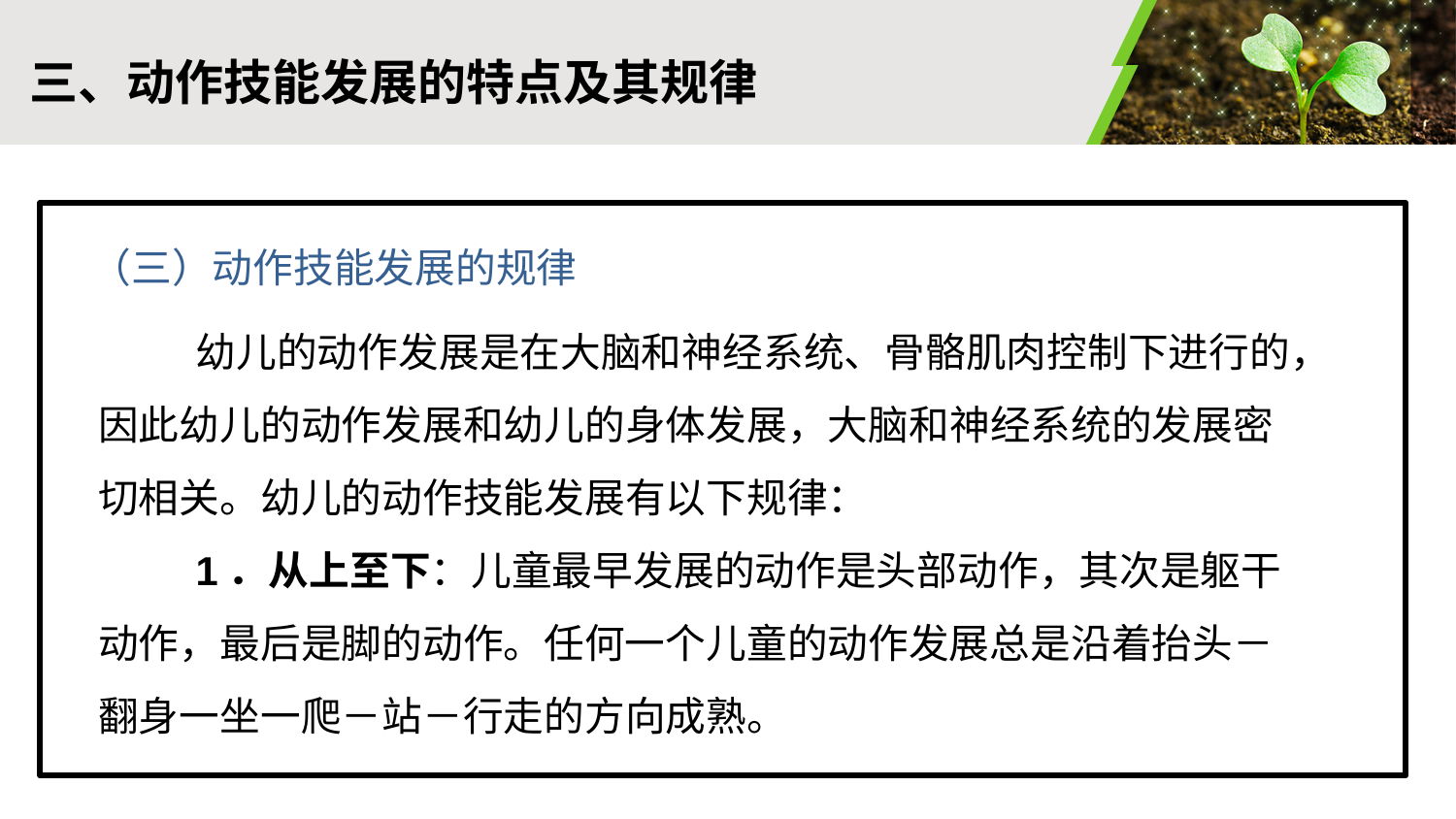

#
三、动作技能发展的特点及其规律

（三）动作技能发展的规律
幼儿的动作发展是在大脑和神经系统、骨骼肌肉控制下进行的，因此幼儿的动作发展和幼儿的身体发展，大脑和神经系统的发展密切相关。幼儿的动作技能发展有以下规律：
1．从上至下：儿童最早发展的动作是头部动作，其次是躯干动作，最后是脚的动作。任何一个儿童的动作发展总是沿着抬头－翻身一坐一爬－站－行走的方向成熟。